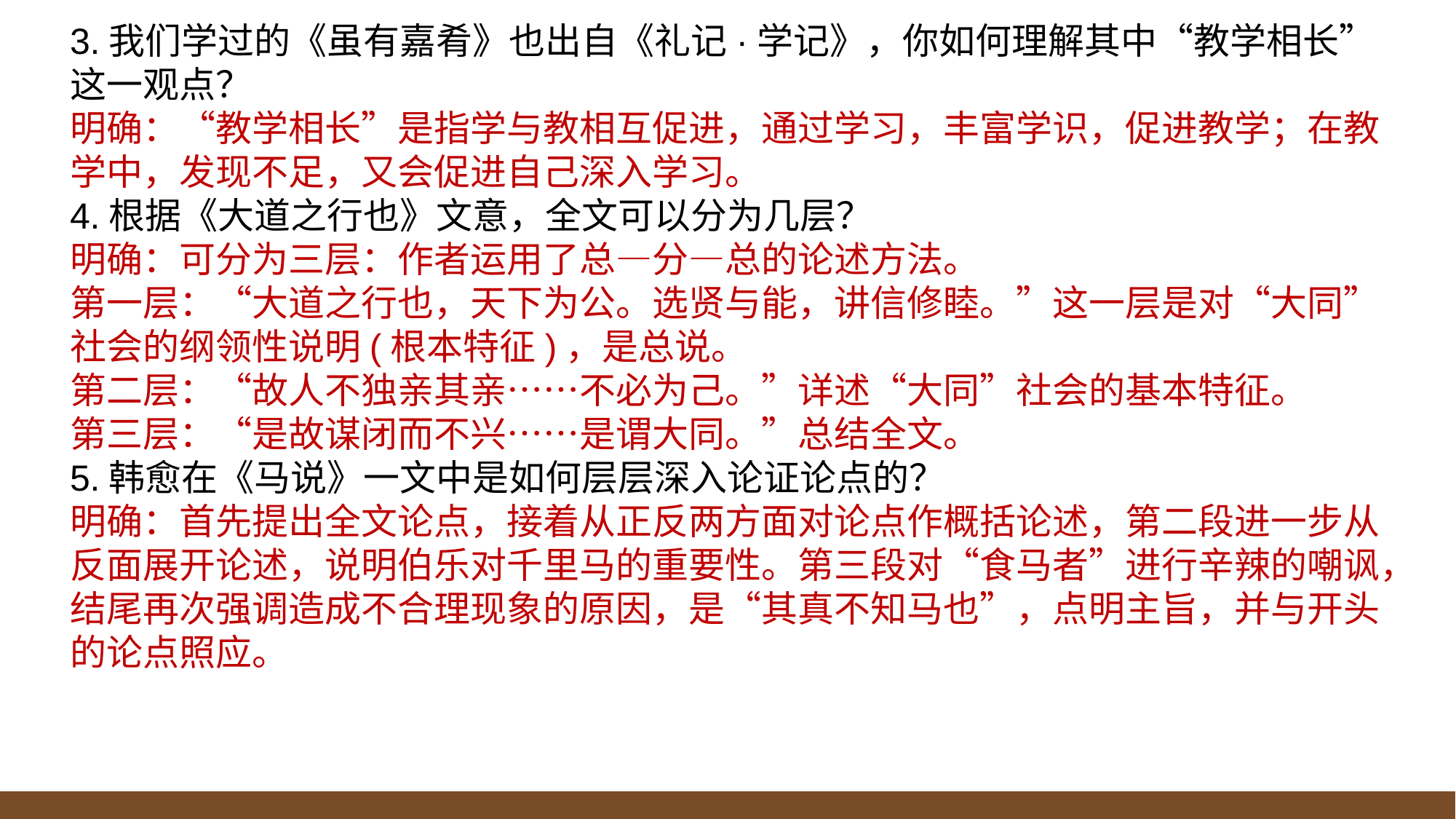

3.我们学过的《虽有嘉肴》也出自《礼记·学记》，你如何理解其中“教学相长”这一观点？
明确：“教学相长”是指学与教相互促进，通过学习，丰富学识，促进教学；在教学中，发现不足，又会促进自己深入学习。
4.根据《大道之行也》文意，全文可以分为几层？
明确：可分为三层：作者运用了总—分—总的论述方法。
第一层：“大道之行也，天下为公。选贤与能，讲信修睦。”这一层是对“大同”社会的纲领性说明(根本特征)，是总说。
第二层：“故人不独亲其亲……不必为己。”详述“大同”社会的基本特征。
第三层：“是故谋闭而不兴……是谓大同。”总结全文。
5.韩愈在《马说》一文中是如何层层深入论证论点的？
明确：首先提出全文论点，接着从正反两方面对论点作概括论述，第二段进一步从反面展开论述，说明伯乐对千里马的重要性。第三段对“食马者”进行辛辣的嘲讽，结尾再次强调造成不合理现象的原因，是“其真不知马也”，点明主旨，并与开头的论点照应。